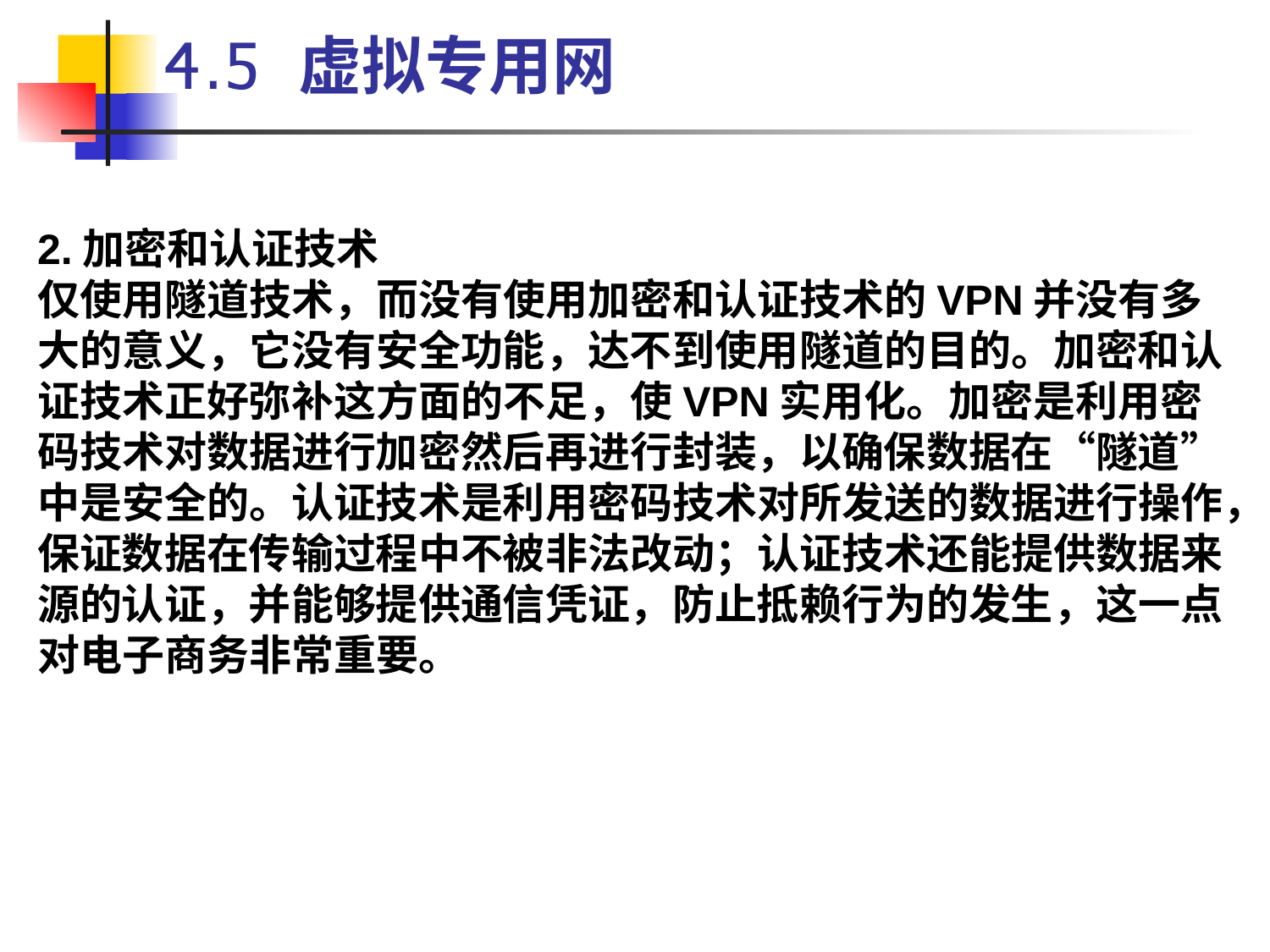

4.5 虚拟专用网
2.加密和认证技术
仅使用隧道技术，而没有使用加密和认证技术的VPN并没有多大的意义，它没有安全功能，达不到使用隧道的目的。加密和认证技术正好弥补这方面的不足，使VPN实用化。加密是利用密码技术对数据进行加密然后再进行封装，以确保数据在“隧道”中是安全的。认证技术是利用密码技术对所发送的数据进行操作，保证数据在传输过程中不被非法改动；认证技术还能提供数据来源的认证，并能够提供通信凭证，防止抵赖行为的发生，这一点对电子商务非常重要。